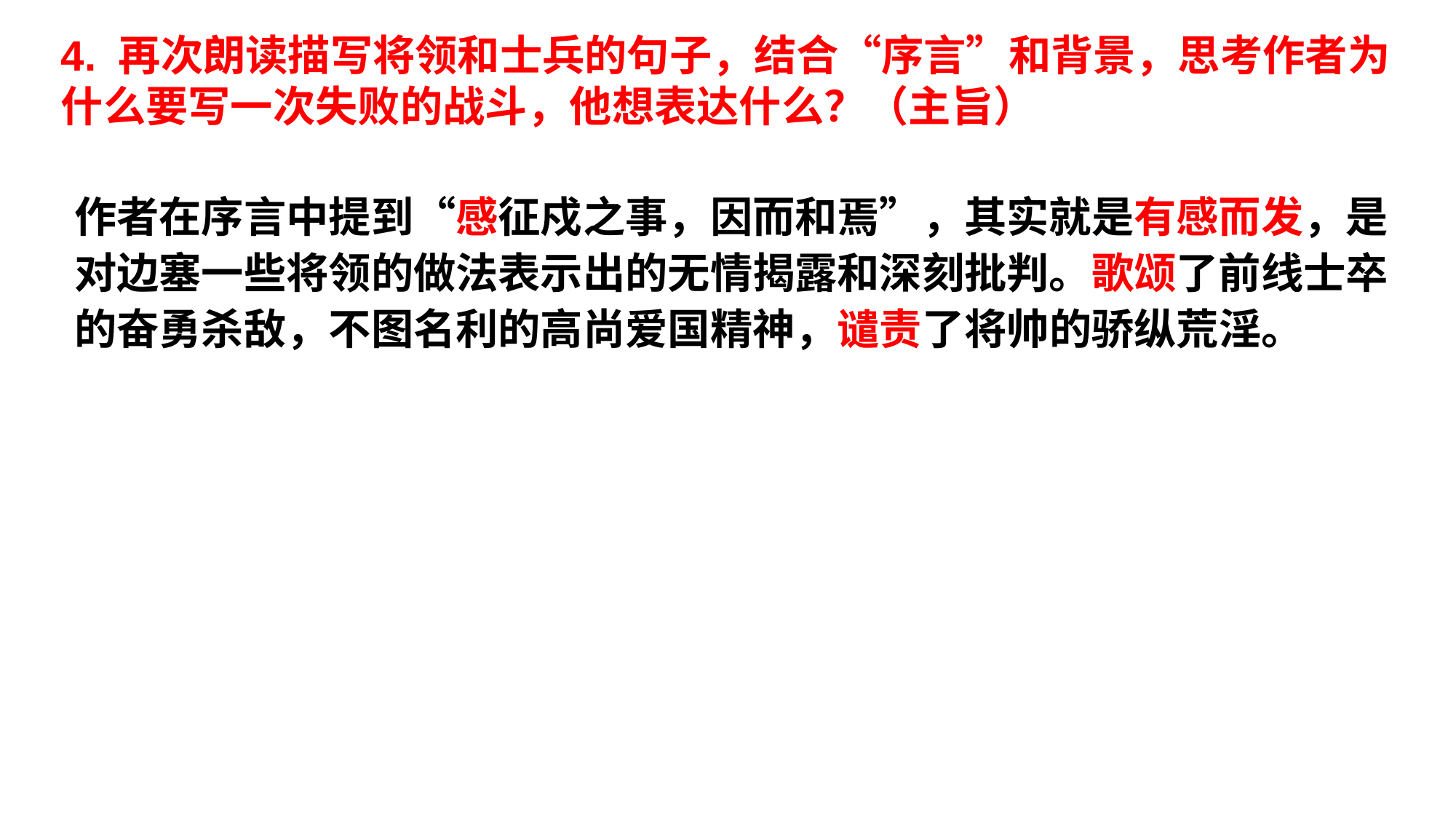

4. 再次朗读描写将领和士兵的句子，结合“序言”和背景，思考作者为什么要写一次失败的战斗，他想表达什么？（主旨）

作者在序言中提到“感征戍之事，因而和焉”，其实就是有感而发，是对边塞一些将领的做法表示出的无情揭露和深刻批判。歌颂了前线士卒的奋勇杀敌，不图名利的高尚爱国精神，谴责了将帅的骄纵荒淫。